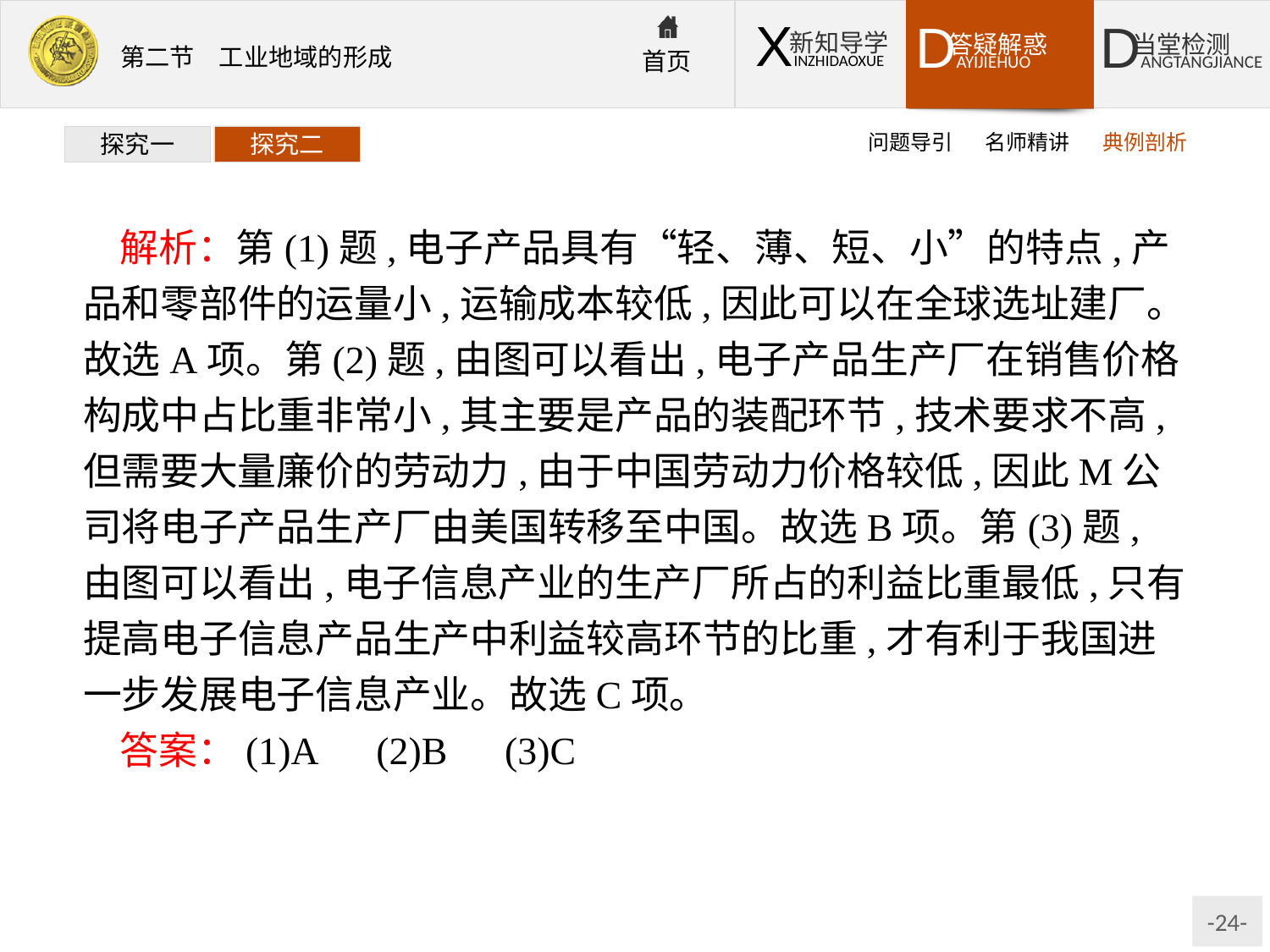

问题导引
名师精讲
典例剖析
探究一
探究二
解析：第(1)题,电子产品具有“轻、薄、短、小”的特点,产品和零部件的运量小,运输成本较低,因此可以在全球选址建厂。故选A项。第(2)题,由图可以看出,电子产品生产厂在销售价格构成中占比重非常小,其主要是产品的装配环节,技术要求不高,但需要大量廉价的劳动力,由于中国劳动力价格较低,因此M公司将电子产品生产厂由美国转移至中国。故选B项。第(3)题,由图可以看出,电子信息产业的生产厂所占的利益比重最低,只有提高电子信息产品生产中利益较高环节的比重,才有利于我国进一步发展电子信息产业。故选C项。
答案：(1)A　(2)B　(3)C